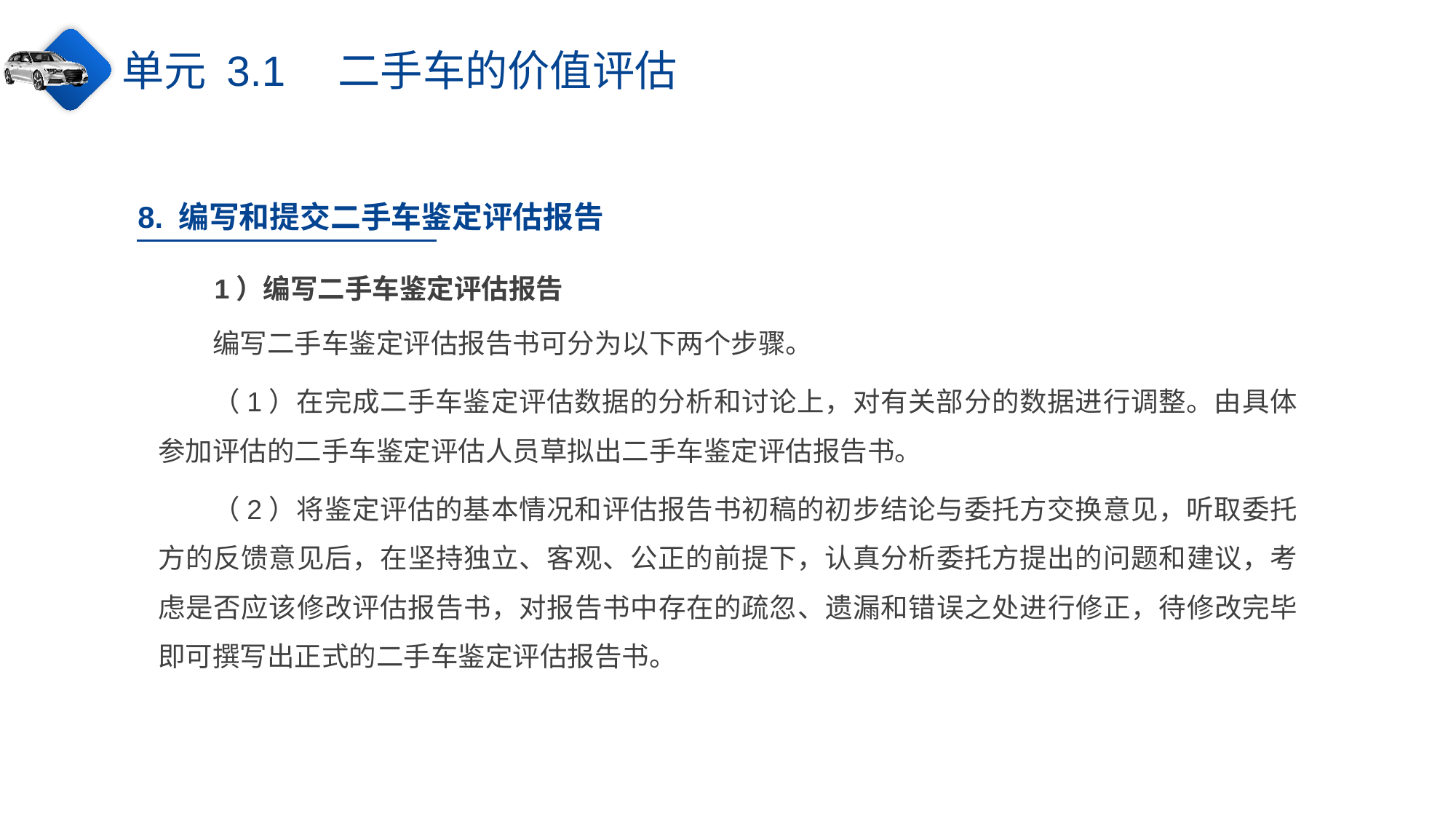

单元 3.1　二手车的价值评估
8. 编写和提交二手车鉴定评估报告
1）编写二手车鉴定评估报告
编写二手车鉴定评估报告书可分为以下两个步骤。
（1）在完成二手车鉴定评估数据的分析和讨论上，对有关部分的数据进行调整。由具体参加评估的二手车鉴定评估人员草拟出二手车鉴定评估报告书。
（2）将鉴定评估的基本情况和评估报告书初稿的初步结论与委托方交换意见，听取委托方的反馈意见后，在坚持独立、客观、公正的前提下，认真分析委托方提出的问题和建议，考虑是否应该修改评估报告书，对报告书中存在的疏忽、遗漏和错误之处进行修正，待修改完毕即可撰写出正式的二手车鉴定评估报告书。